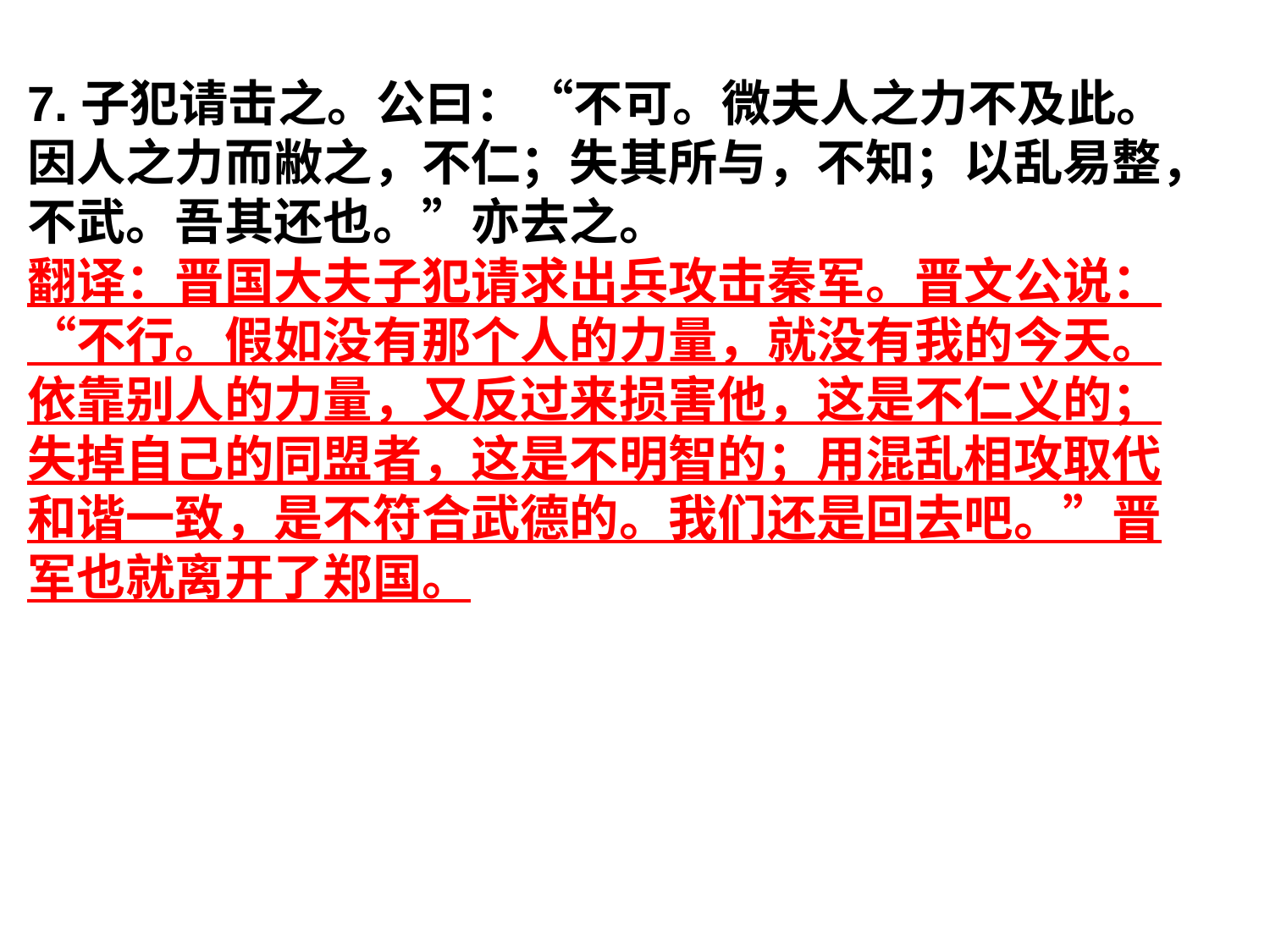

7.子犯请击之。公曰：“不可。微夫人之力不及此。因人之力而敝之，不仁；失其所与，不知；以乱易整，不武。吾其还也。”亦去之。
翻译：晋国大夫子犯请求出兵攻击秦军。晋文公说：“不行。假如没有那个人的力量，就没有我的今天。依靠别人的力量，又反过来损害他，这是不仁义的；失掉自己的同盟者，这是不明智的；用混乱相攻取代和谐一致，是不符合武德的。我们还是回去吧。”晋军也就离开了郑国。